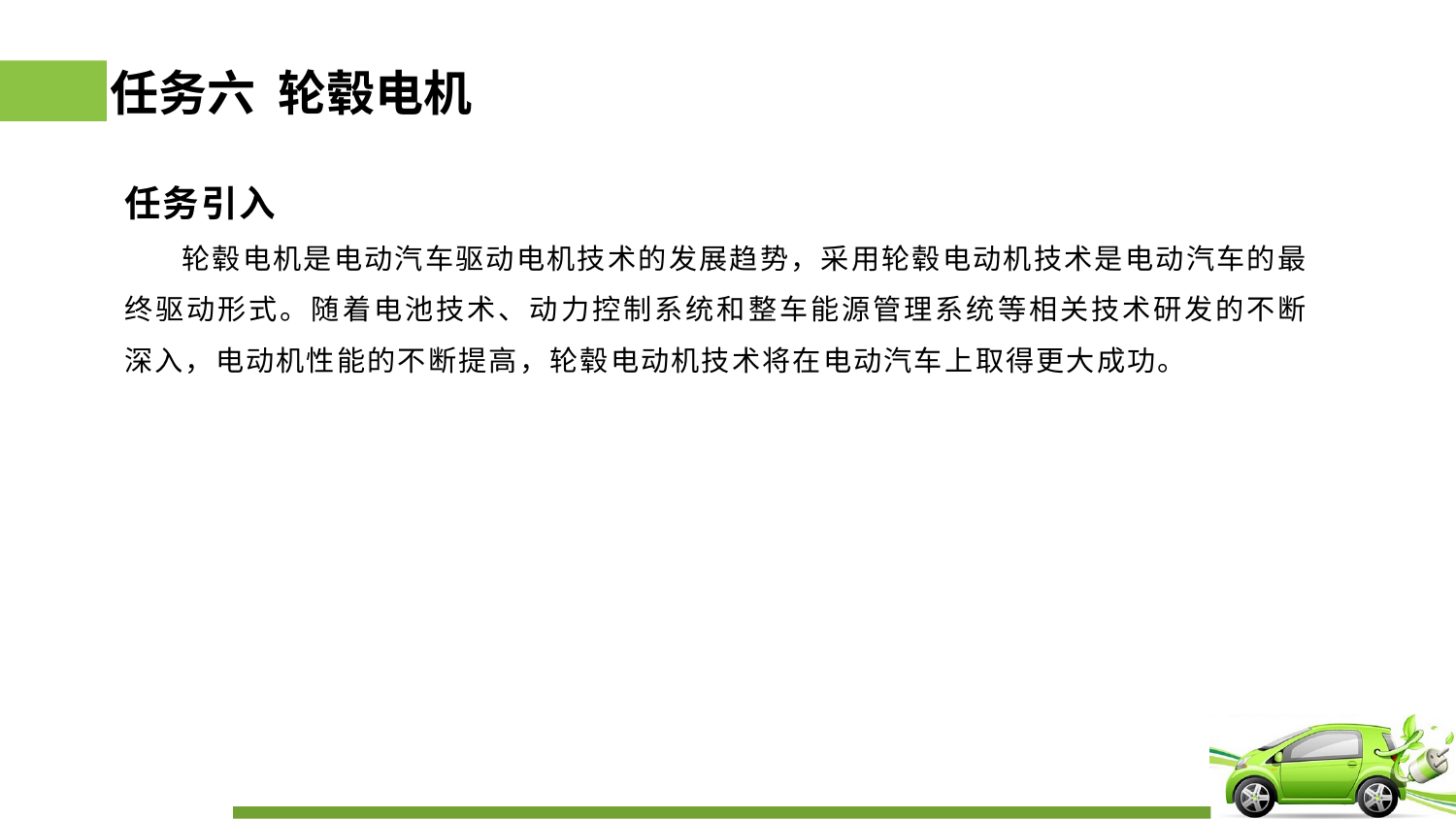

# 任务六  轮毂电机
任务引入
      轮毂电机是电动汽车驱动电机技术的发展趋势，采用轮毂电动机技术是电动汽车的最终驱动形式。随着电池技术、动力控制系统和整车能源管理系统等相关技术研发的不断深入，电动机性能的不断提高，轮毂电动机技术将在电动汽车上取得更大成功。